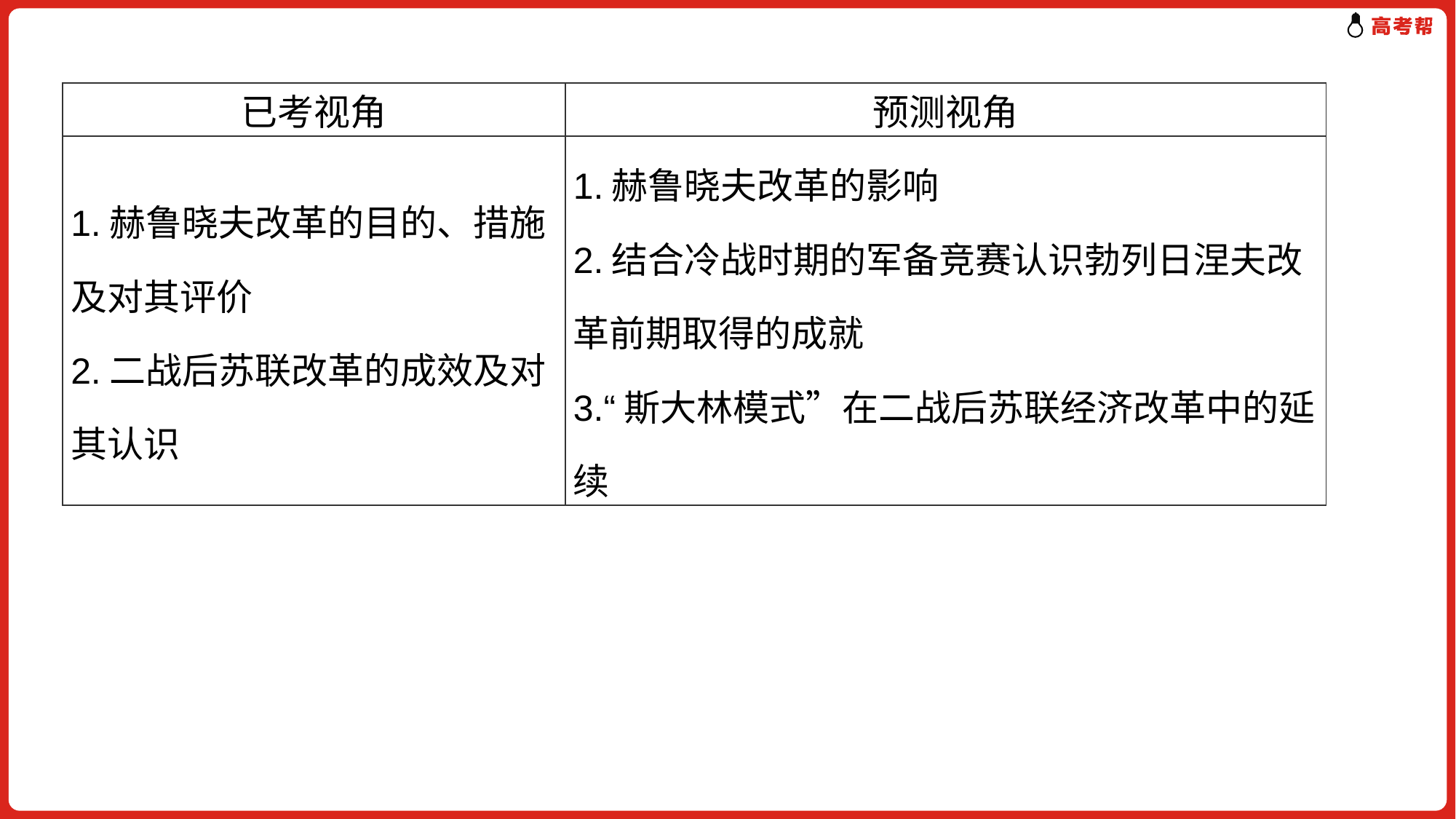

| 已考视角 | 预测视角 |
| --- | --- |
| 1.赫鲁晓夫改革的目的、措施及对其评价 2.二战后苏联改革的成效及对其认识 | 1.赫鲁晓夫改革的影响 2.结合冷战时期的军备竞赛认识勃列日涅夫改革前期取得的成就 3.“斯大林模式”在二战后苏联经济改革中的延续 |